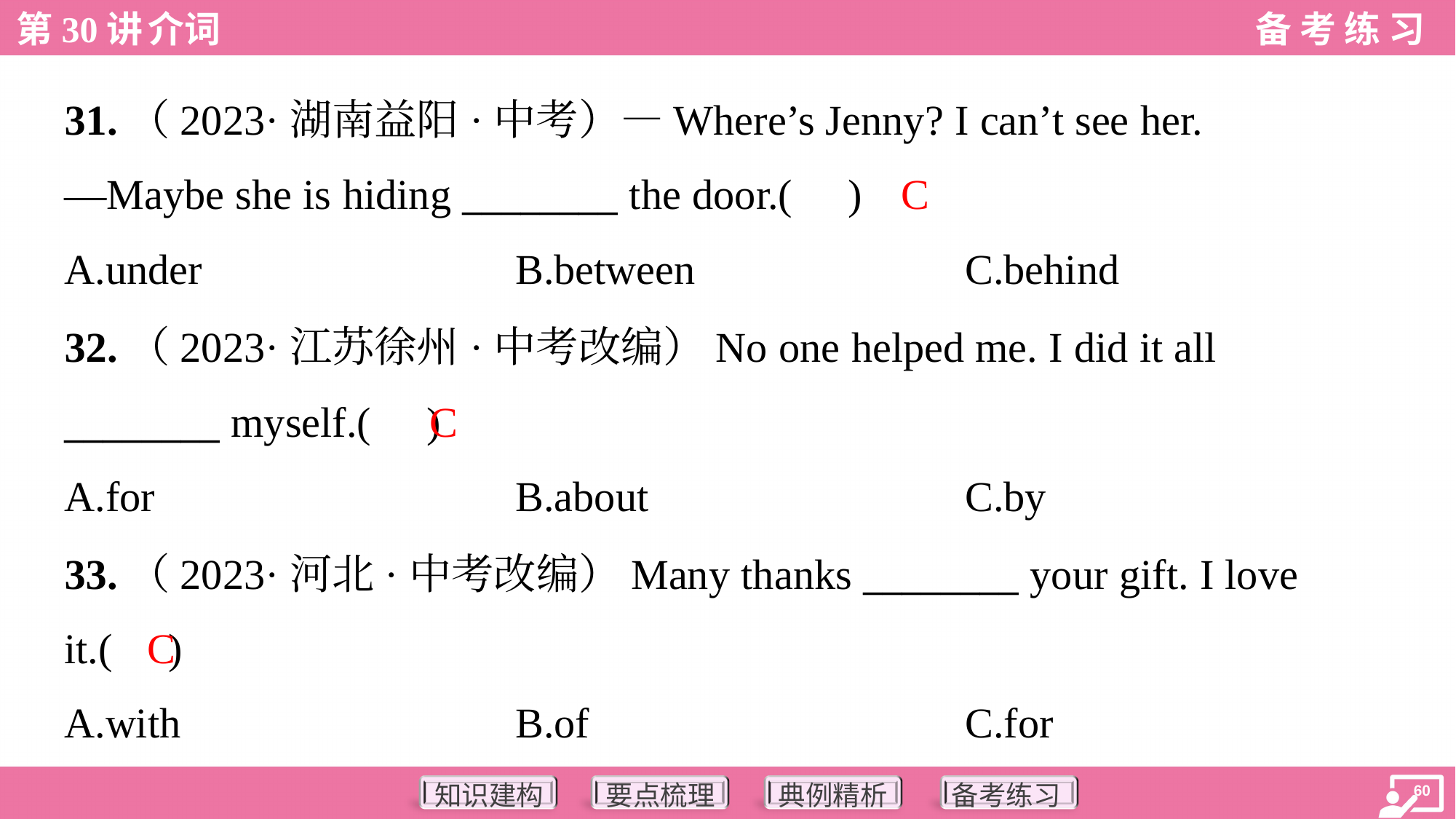

31.（2023·湖南益阳·中考）—Where’s Jenny? I can’t see her.
—Maybe she is hiding ________ the door.(     )
C
A.under	B.between	C.behind
32.（2023·江苏徐州·中考改编）No one helped me. I did it all
________ myself.(     )
C
A.for	B.about	C.by
33.（2023·河北·中考改编）Many thanks ________ your gift. I love
it.(     )
C
A.with	B.of	C.for